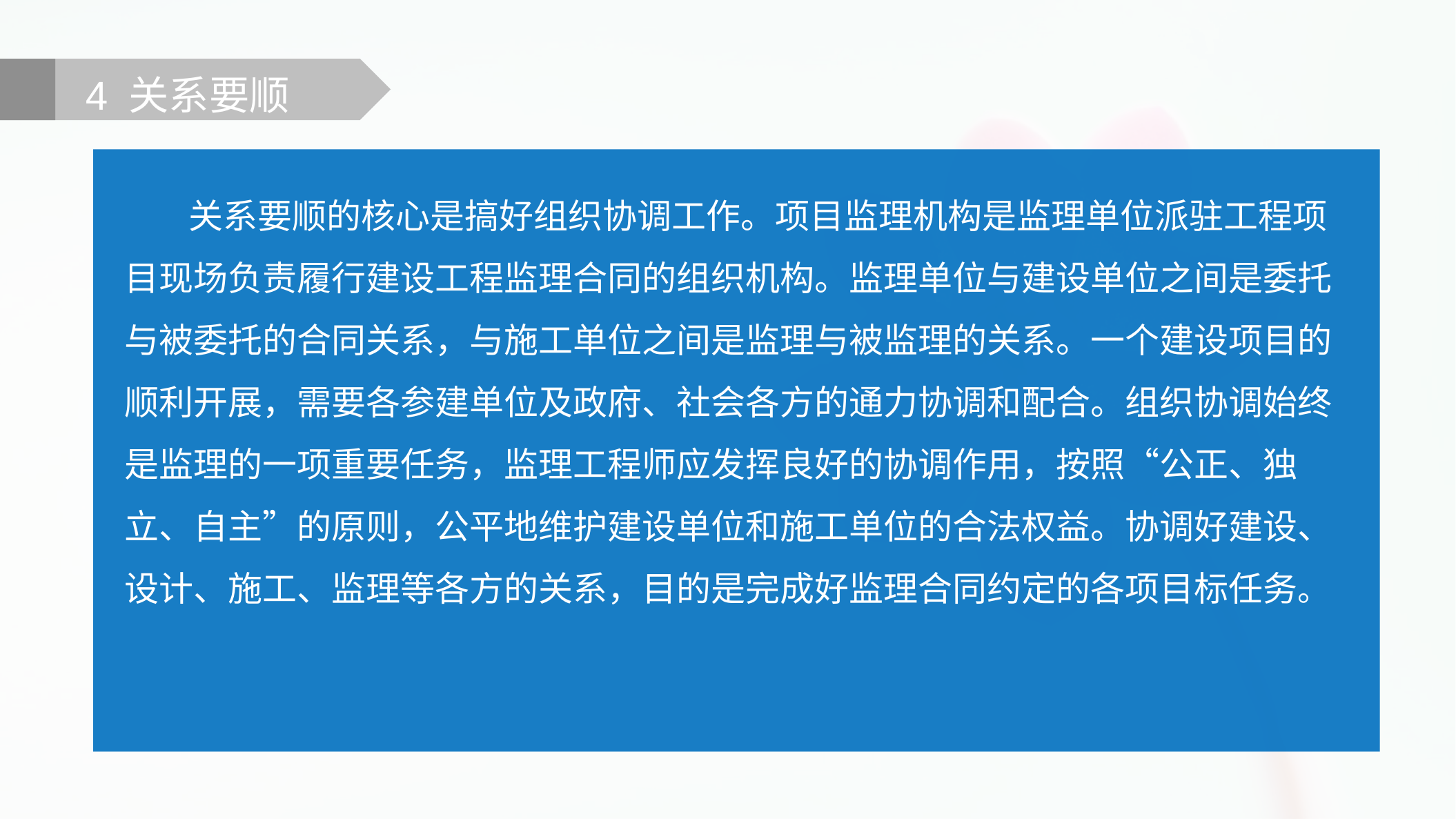

4 关系要顺

        关系要顺的核心是搞好组织协调工作。项目监理机构是监理单位派驻工程项目现场负责履行建设工程监理合同的组织机构。监理单位与建设单位之间是委托与被委托的合同关系，与施工单位之间是监理与被监理的关系。一个建设项目的顺利开展，需要各参建单位及政府、社会各方的通力协调和配合。组织协调始终是监理的一项重要任务，监理工程师应发挥良好的协调作用，按照“公正、独立、自主”的原则，公平地维护建设单位和施工单位的合法权益。协调好建设、设计、施工、监理等各方的关系，目的是完成好监理合同约定的各项目标任务。